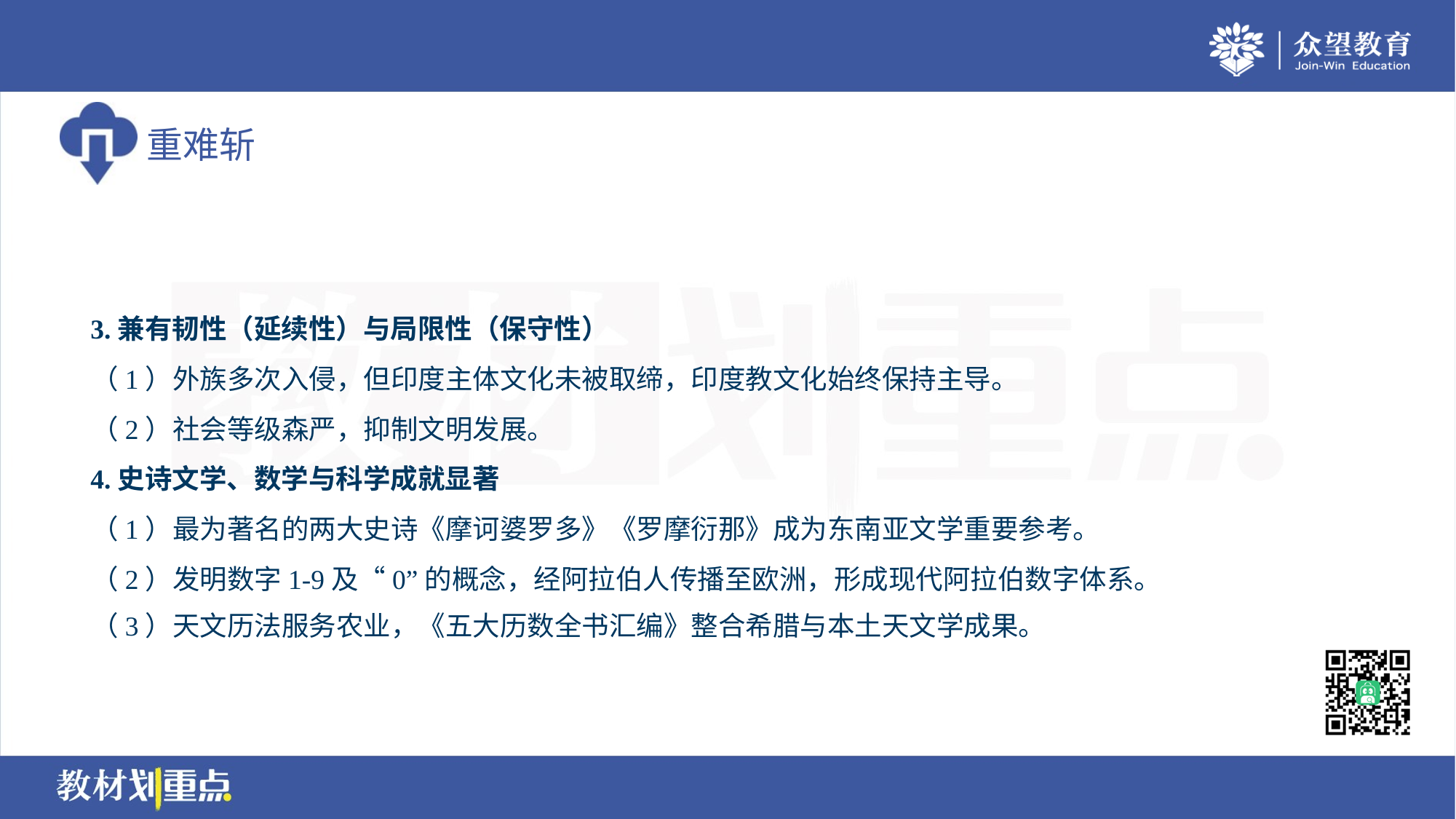

3.兼有韧性（延续性）与局限性（保守性）
    （1）外族多次入侵，但印度主体文化未被取缔，印度教文化始终保持主导。
    （2）社会等级森严，抑制文明发展。
    4.史诗文学、数学与科学成就显著
    （1）最为著名的两大史诗《摩诃婆罗多》《罗摩衍那》成为东南亚文学重要参考。
    （2）发明数字1-9及“0”的概念，经阿拉伯人传播至欧洲，形成现代阿拉伯数字体系。
    （3）天文历法服务农业，《五大历数全书汇编》整合希腊与本土天文学成果。